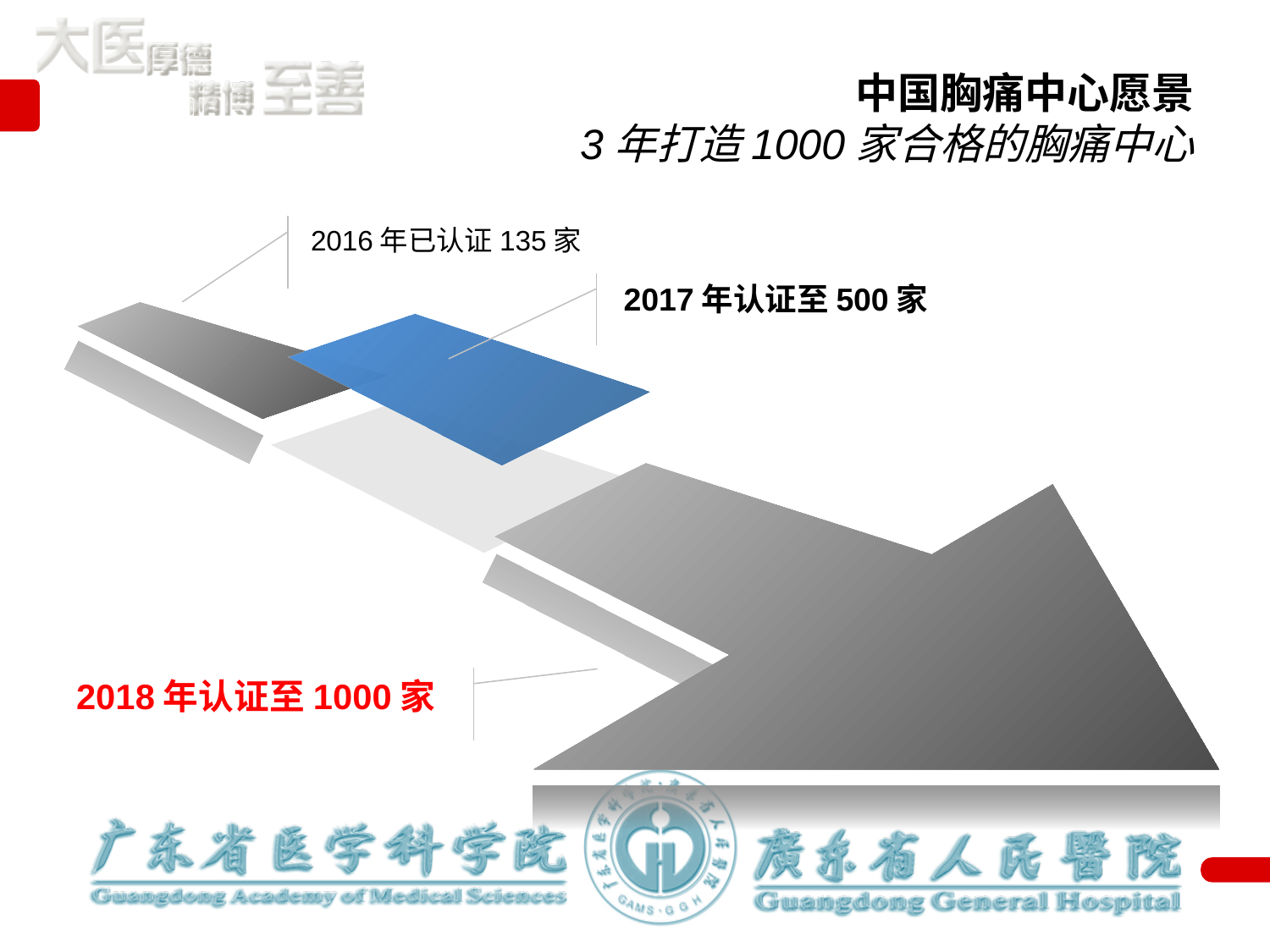

# 中国胸痛中心愿景 3年打造1000家合格的胸痛中心
2016年已认证135家
2017年认证至500家

2018年认证至1000家